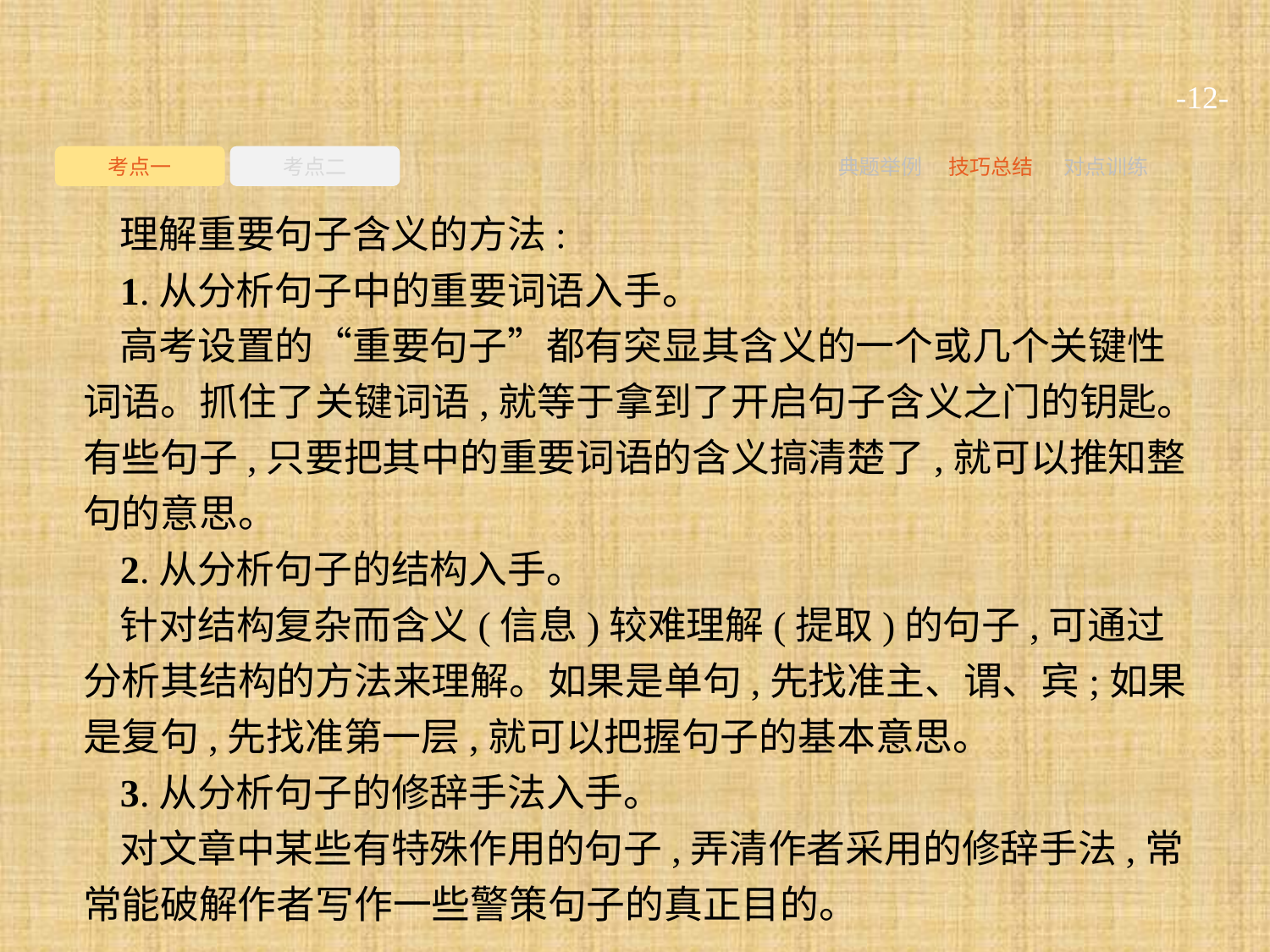

-12-
考点一
考点二
典题举例
技巧总结
对点训练
理解重要句子含义的方法:
1.从分析句子中的重要词语入手。
高考设置的“重要句子”都有突显其含义的一个或几个关键性词语。抓住了关键词语,就等于拿到了开启句子含义之门的钥匙。有些句子,只要把其中的重要词语的含义搞清楚了,就可以推知整句的意思。
2.从分析句子的结构入手。
针对结构复杂而含义(信息)较难理解(提取)的句子,可通过分析其结构的方法来理解。如果是单句,先找准主、谓、宾;如果是复句,先找准第一层,就可以把握句子的基本意思。
3.从分析句子的修辞手法入手。
对文章中某些有特殊作用的句子,弄清作者采用的修辞手法,常常能破解作者写作一些警策句子的真正目的。